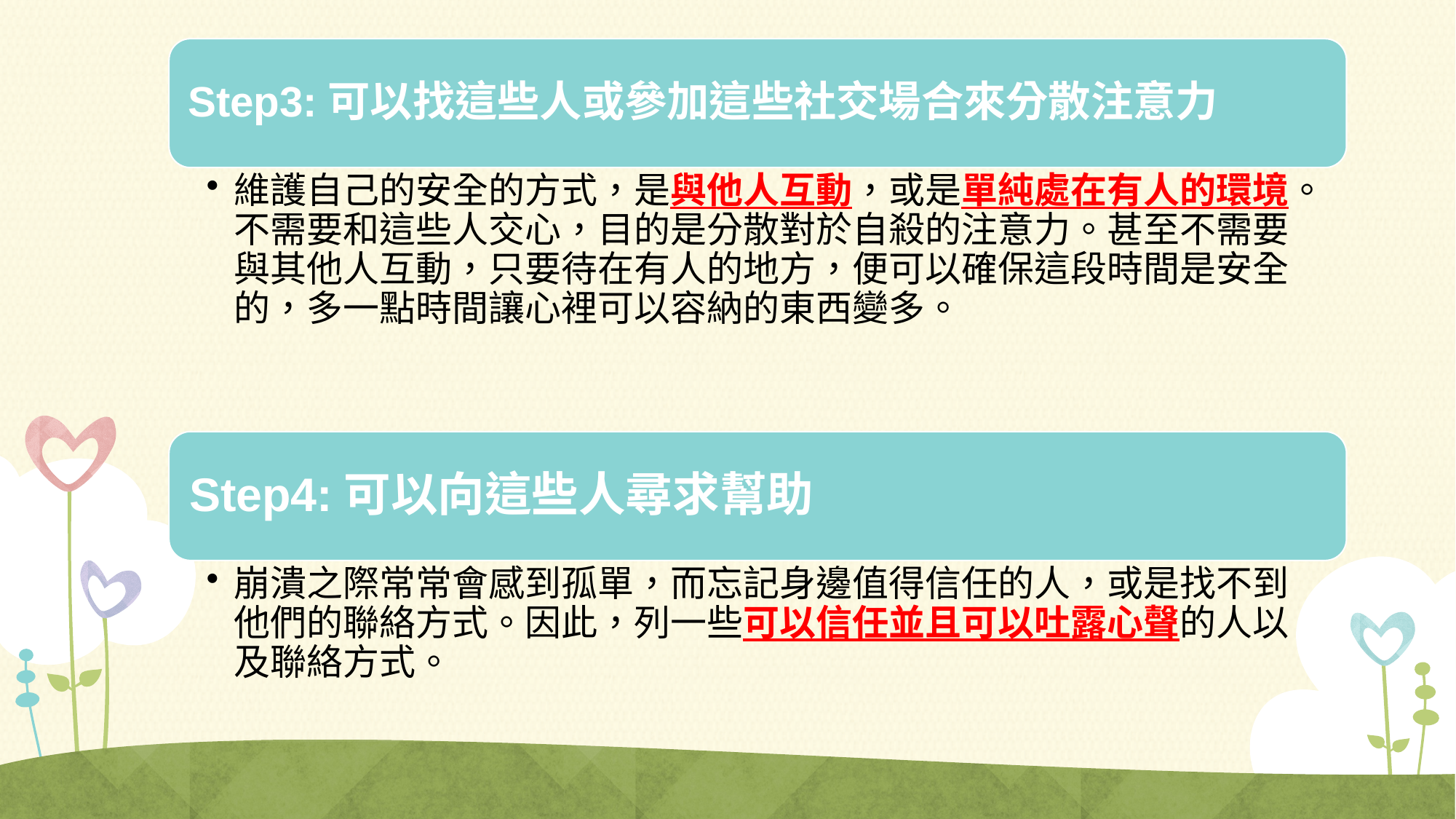

Step3:可以找這些人或參加這些社交場合來分散注意力
維護自己的安全的方式，是與他人互動，或是單純處在有人的環境。不需要和這些人交心，目的是分散對於自殺的注意力。甚至不需要與其他人互動，只要待在有人的地方，便可以確保這段時間是安全的，多一點時間讓心裡可以容納的東西變多。
Step4:可以向這些人尋求幫助
崩潰之際常常會感到孤單，而忘記身邊值得信任的人，或是找不到他們的聯絡方式。因此，列一些可以信任並且可以吐露心聲的人以及聯絡方式。